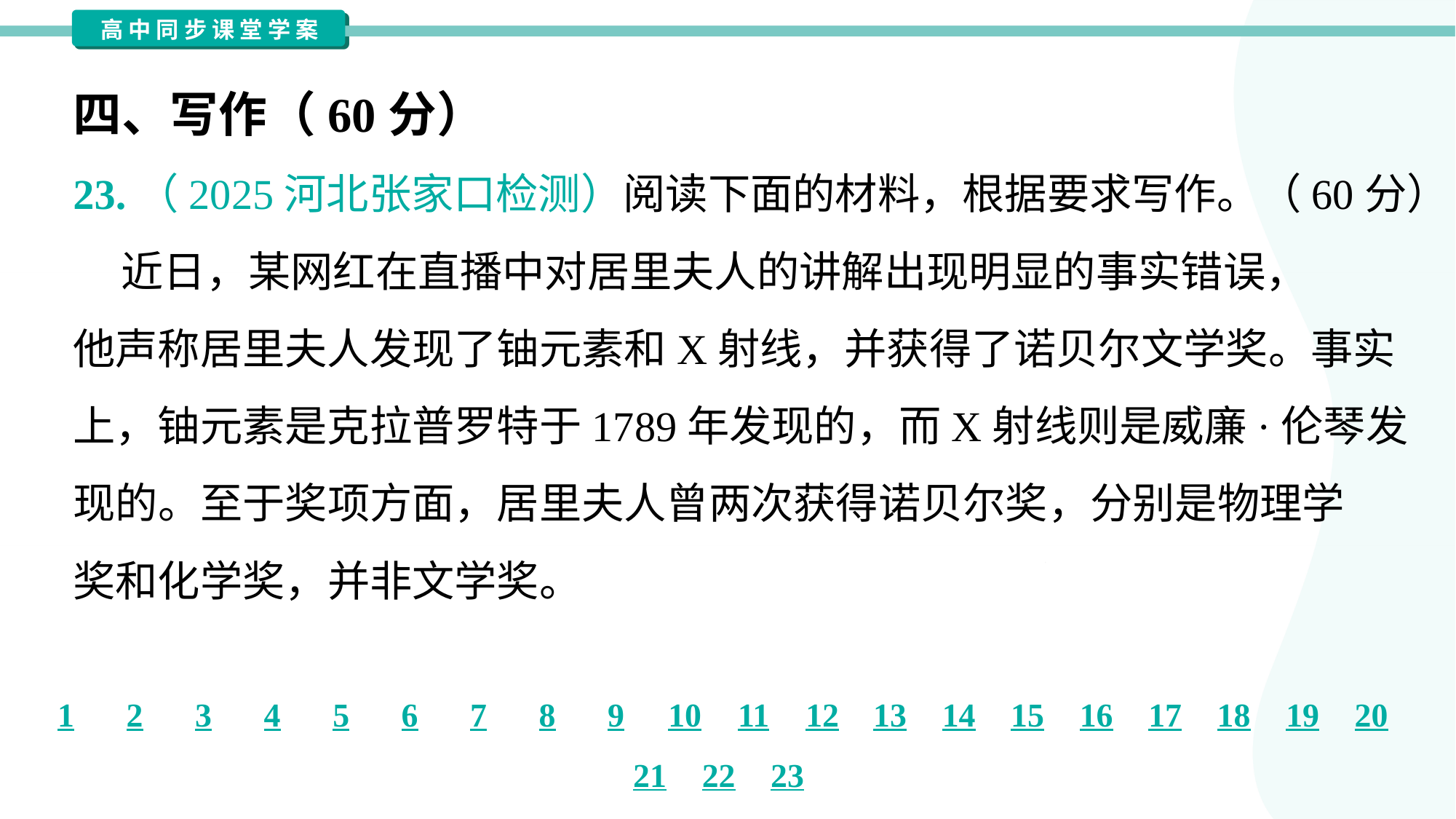

四、写作（60分）
23.（2025河北张家口检测）阅读下面的材料，根据要求写作。（60分）
    近日，某网红在直播中对居里夫人的讲解出现明显的事实错误，
他声称居里夫人发现了铀元素和X射线，并获得了诺贝尔文学奖。事实
上，铀元素是克拉普罗特于1789年发现的，而X射线则是威廉·伦琴发
现的。至于奖项方面，居里夫人曾两次获得诺贝尔奖，分别是物理学
奖和化学奖，并非文学奖。